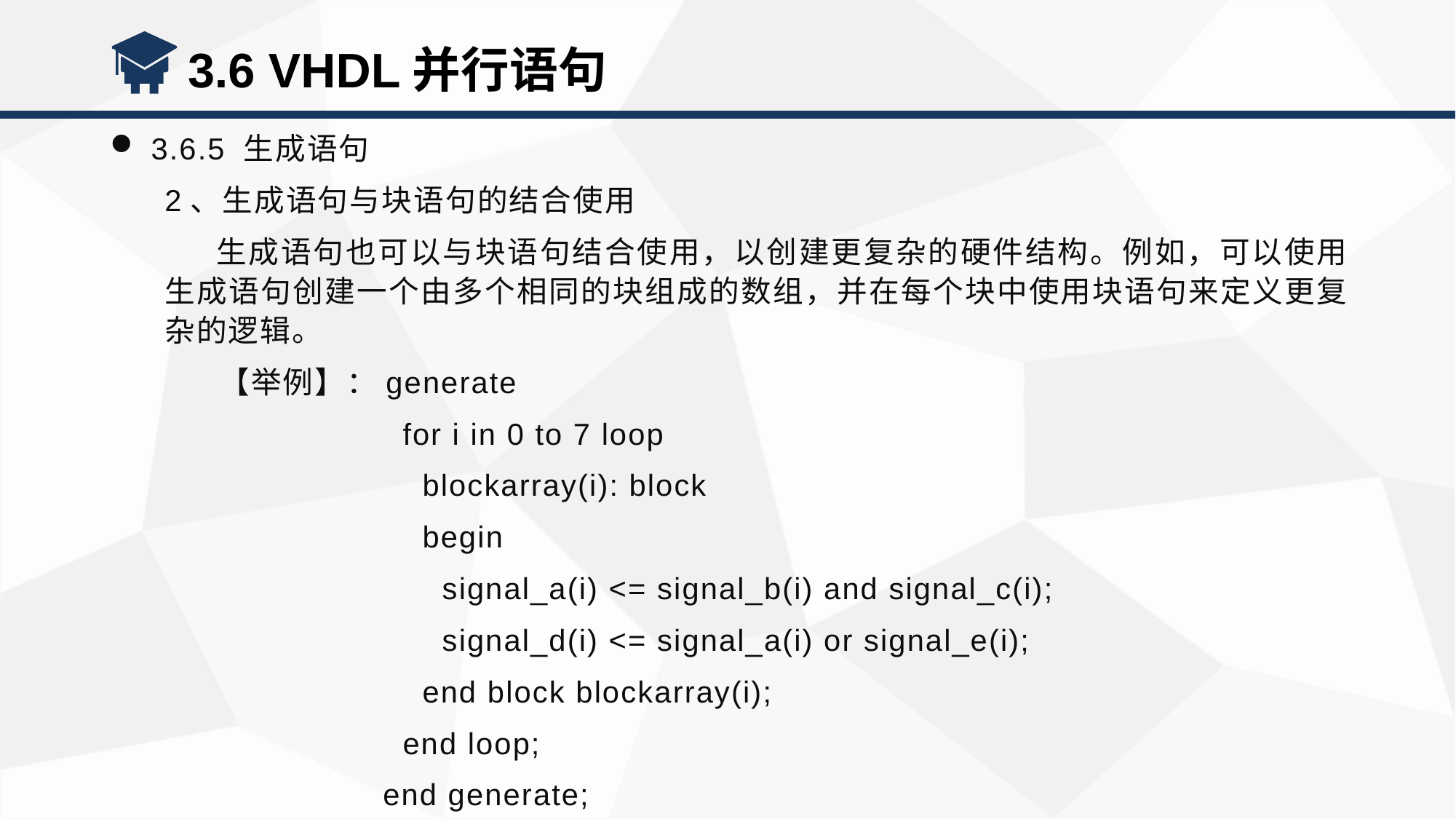

3.6 VHDL并行语句

3.6.5 生成语句
2、生成语句与块语句的结合使用
     生成语句也可以与块语句结合使用，以创建更复杂的硬件结构。例如，可以使用生成语句创建一个由多个相同的块组成的数组，并在每个块中使用块语句来定义更复杂的逻辑。
【举例】：generate
  for i in 0 to 7 loop
    blockarray(i): block
    begin
      signal_a(i) <= signal_b(i) and signal_c(i);
      signal_d(i) <= signal_a(i) or signal_e(i);
    end block blockarray(i);
  end loop;
end generate;